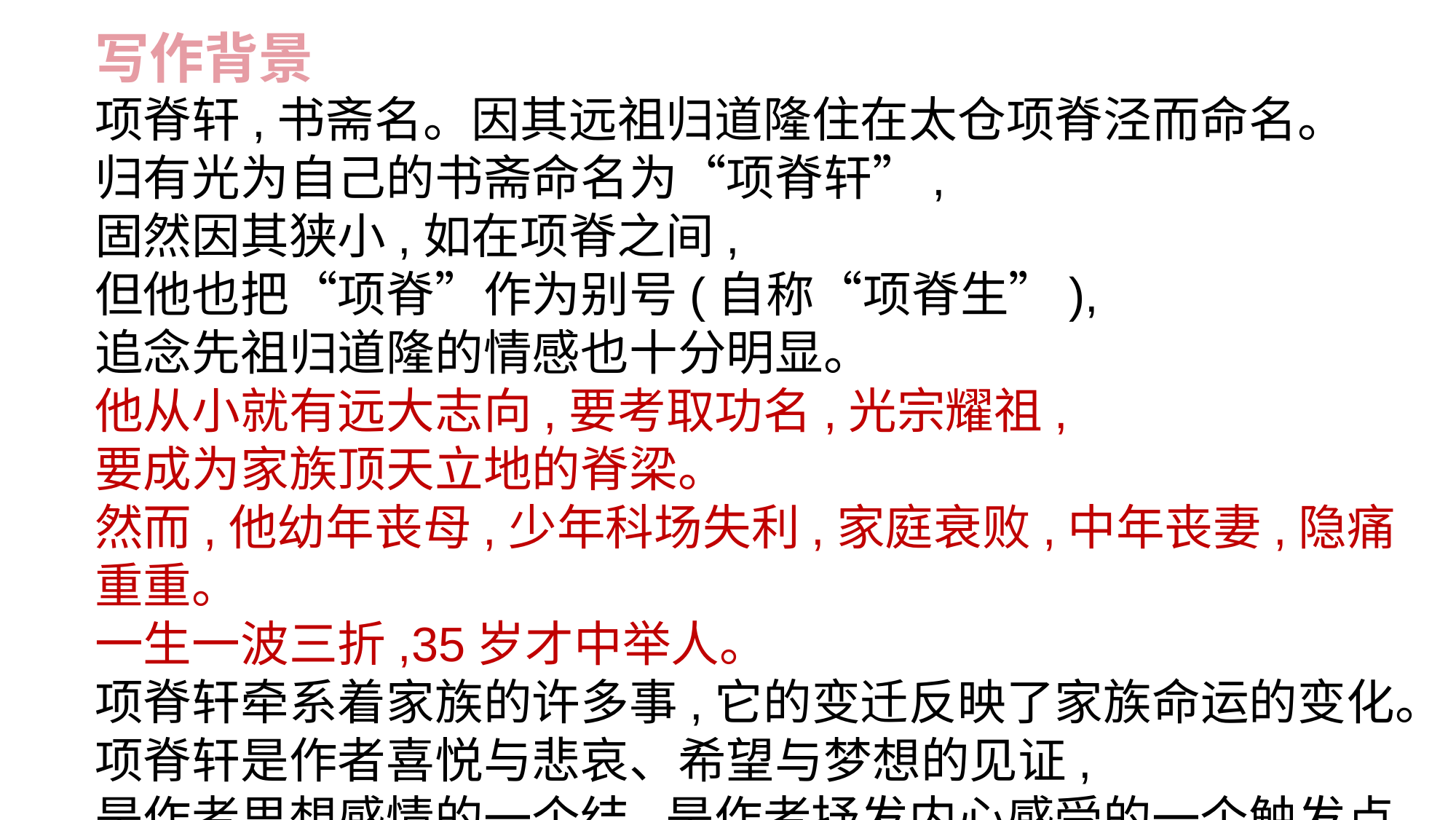

写作背景
项脊轩,书斋名。因其远祖归道隆住在太仓项脊泾而命名。
归有光为自己的书斋命名为“项脊轩”,
固然因其狭小,如在项脊之间,
但他也把“项脊”作为别号(自称“项脊生”),
追念先祖归道隆的情感也十分明显。
他从小就有远大志向,要考取功名,光宗耀祖,
要成为家族顶天立地的脊梁。
然而,他幼年丧母,少年科场失利,家庭衰败,中年丧妻,隐痛重重。
一生一波三折,35岁才中举人。
项脊轩牵系着家族的许多事,它的变迁反映了家族命运的变化。
项脊轩是作者喜悦与悲哀、希望与梦想的见证,
是作者思想感情的一个结,是作者抒发内心感受的一个触发点。